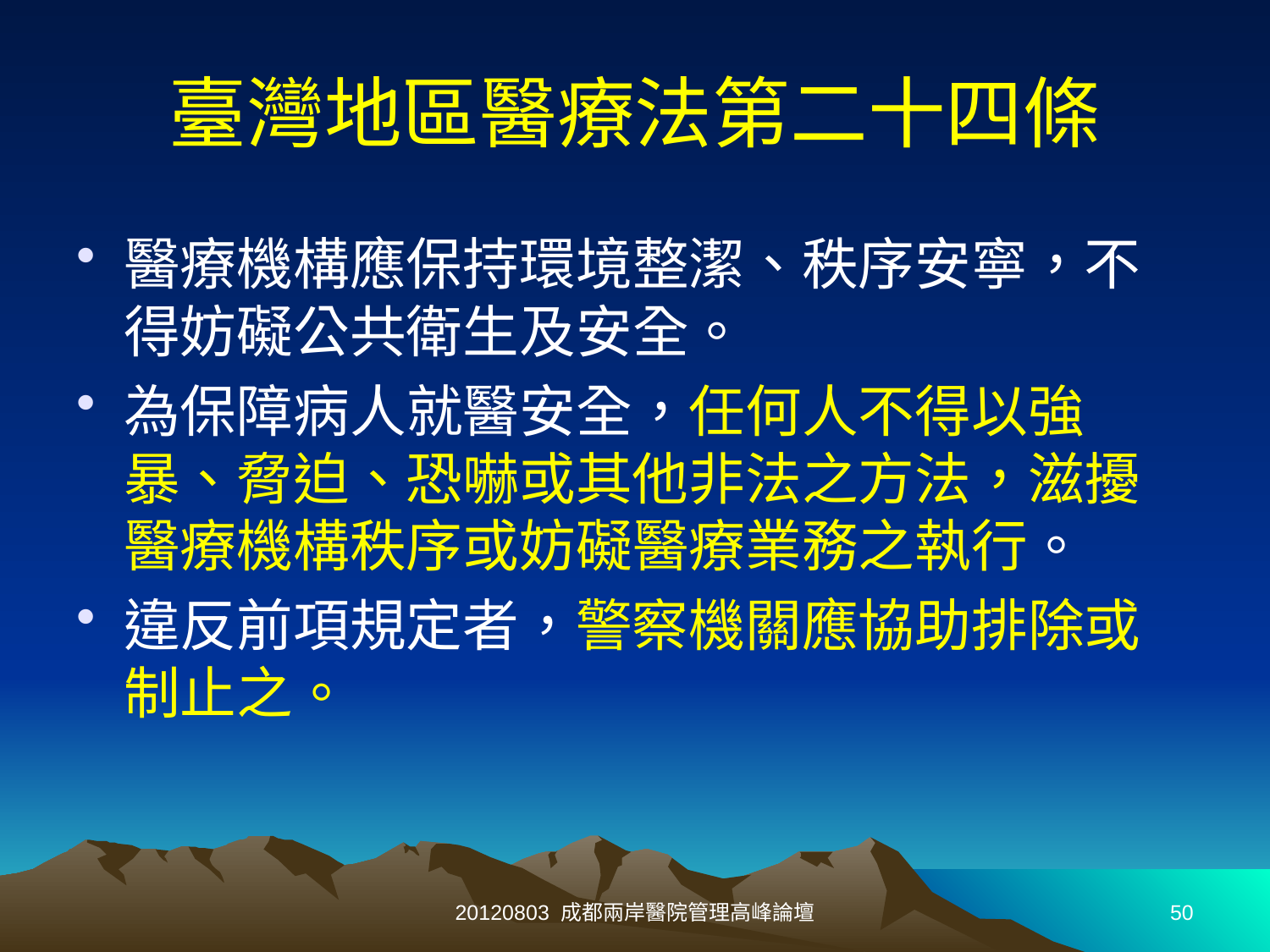

# 臺灣地區醫療法第二十四條
醫療機構應保持環境整潔、秩序安寧，不得妨礙公共衛生及安全。
為保障病人就醫安全，任何人不得以強暴、脅迫、恐嚇或其他非法之方法，滋擾醫療機構秩序或妨礙醫療業務之執行。
違反前項規定者，警察機關應協助排除或制止之。
20120803 成都兩岸醫院管理高峰論壇
50